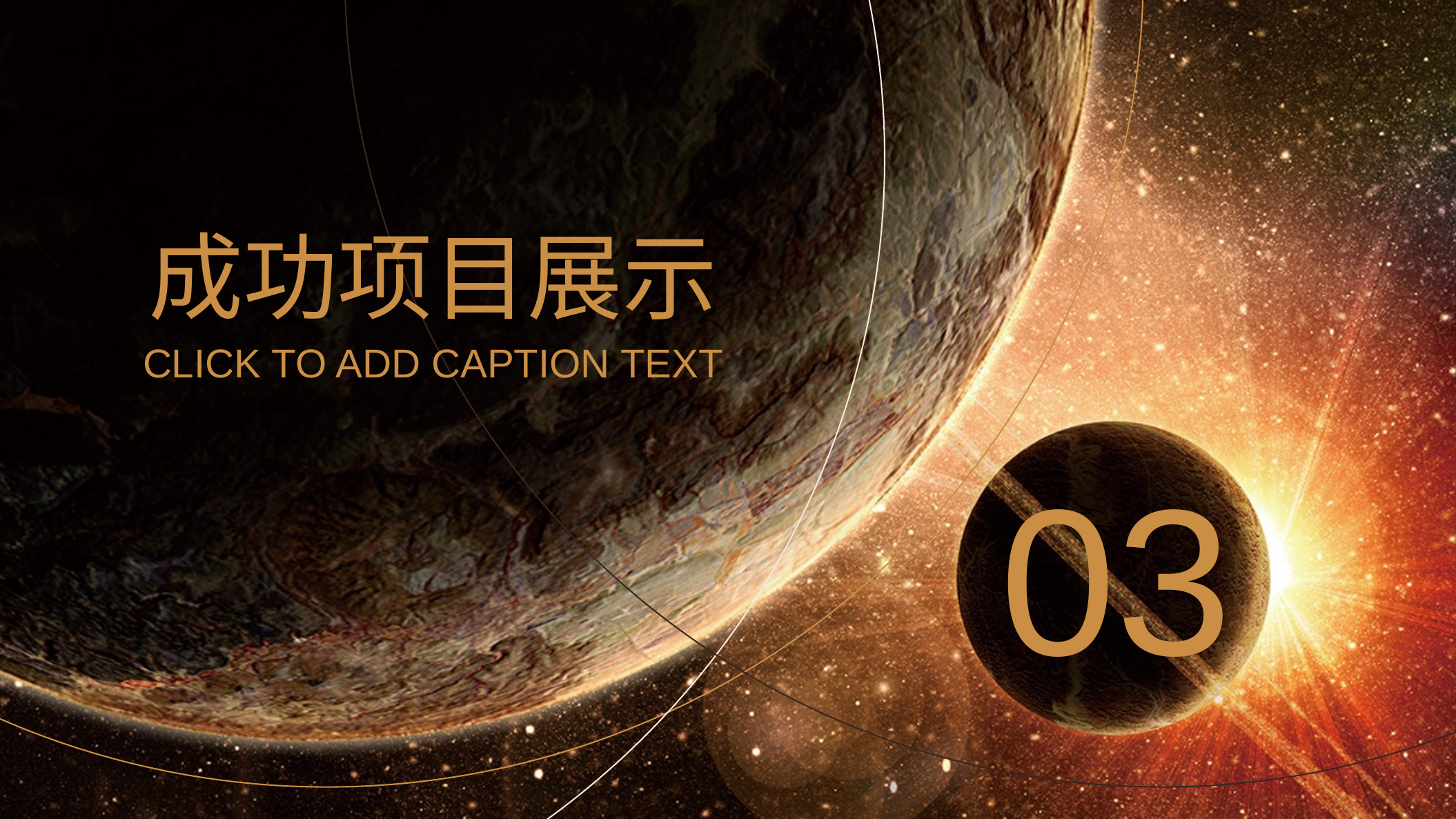

成功项目展示
CLICK TO ADD CAPTION TEXT
03